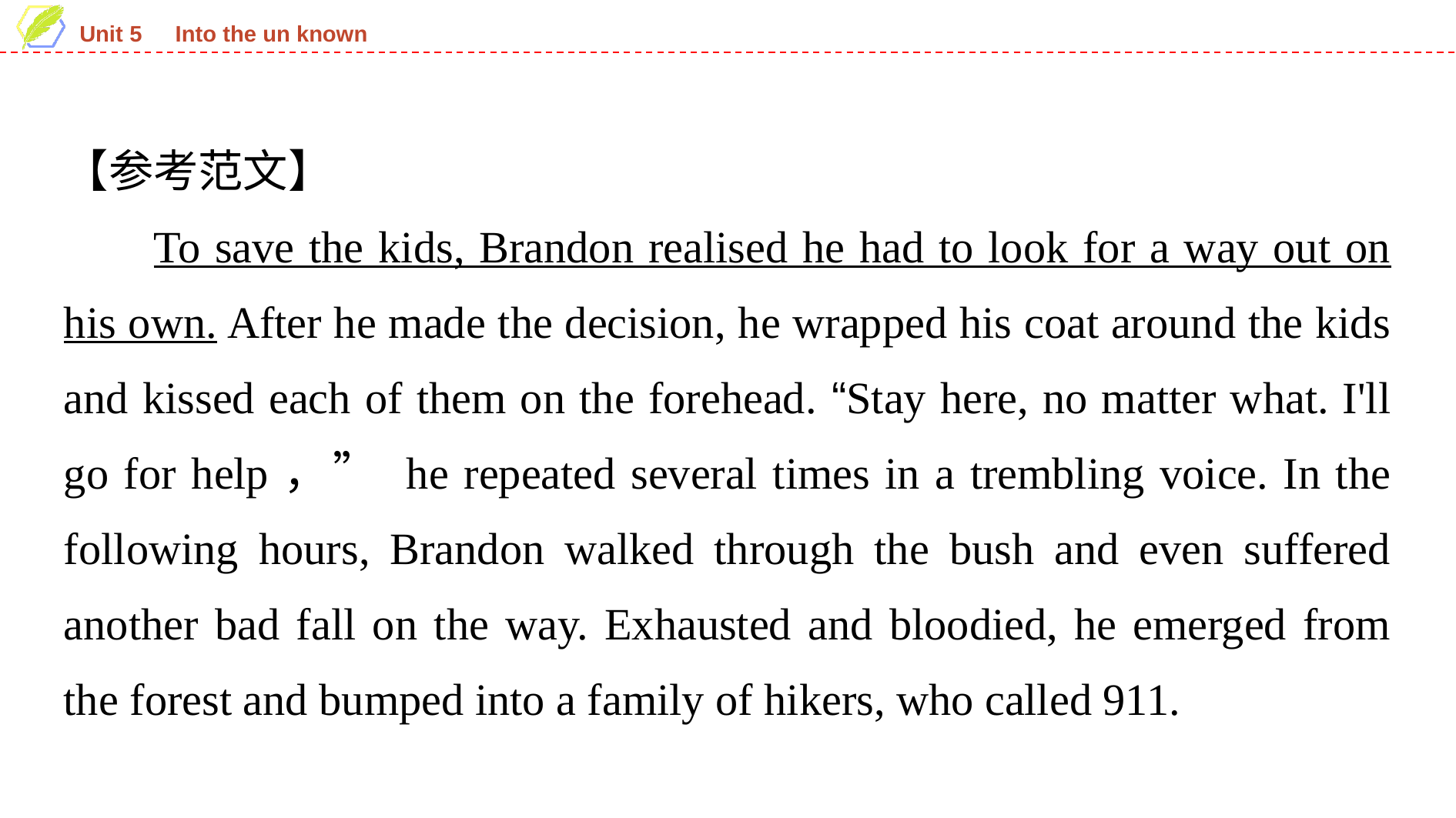

【参考范文】
To save the kids, Brandon realised he had to look for a way out on his own. After he made the decision, he wrapped his coat around the kids and kissed each of them on the forehead. “Stay here, no matter what. I'll go for help，” he repeated several times in a trembling voice. In the following hours, Brandon walked through the bush and even suffered another bad fall on the way. Exhausted and bloodied, he emerged from the forest and bumped into a family of hikers, who called 911.